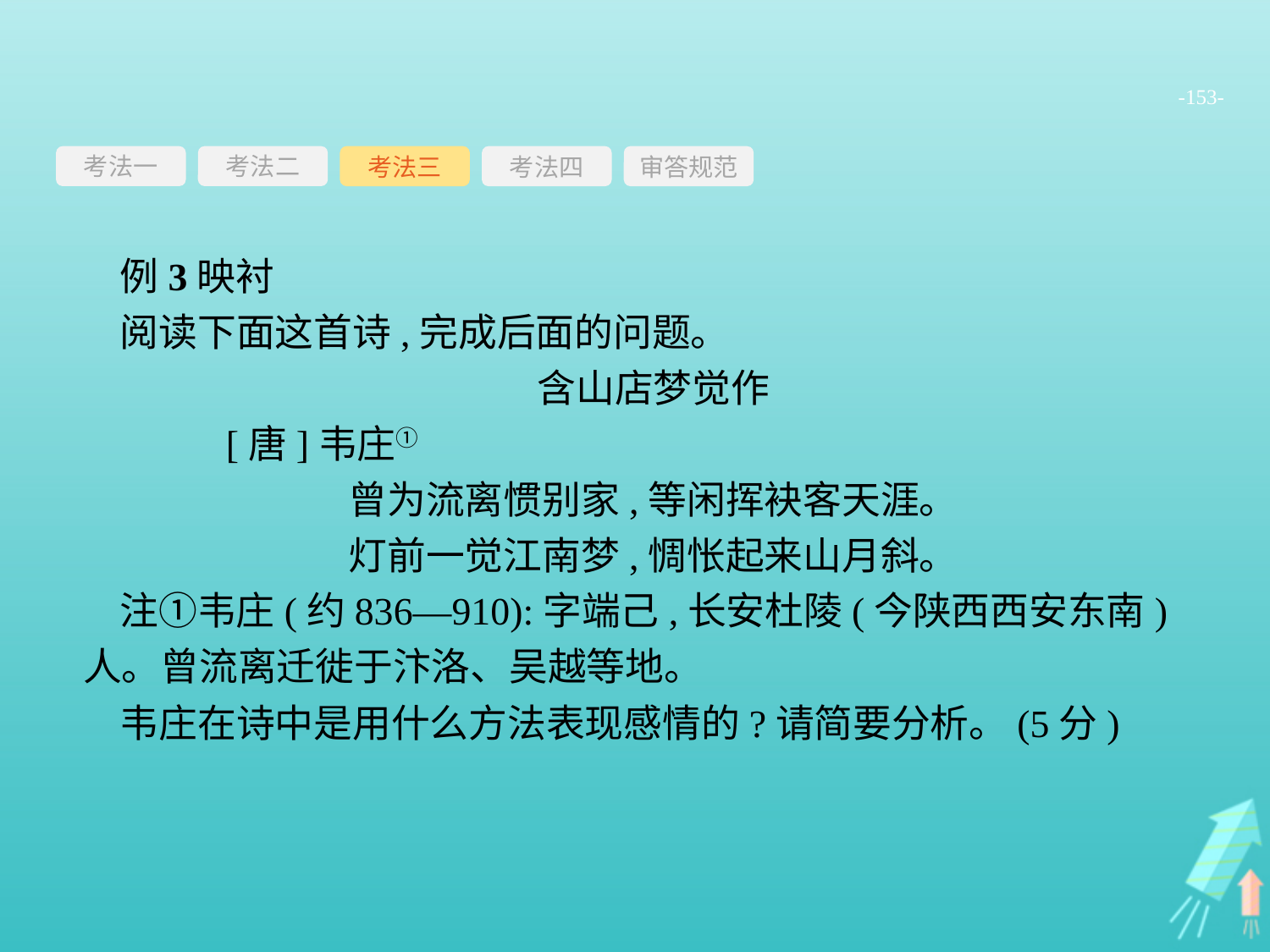

-153-
考法一
考法三
考法四
审答规范
考法二
例3映衬
阅读下面这首诗,完成后面的问题。
含山店梦觉作
	[唐]韦庄①
曾为流离惯别家,等闲挥袂客天涯。
灯前一觉江南梦,惆怅起来山月斜。
注①韦庄(约836—910):字端己,长安杜陵(今陕西西安东南)人。曾流离迁徙于汴洛、吴越等地。
韦庄在诗中是用什么方法表现感情的?请简要分析。(5分)